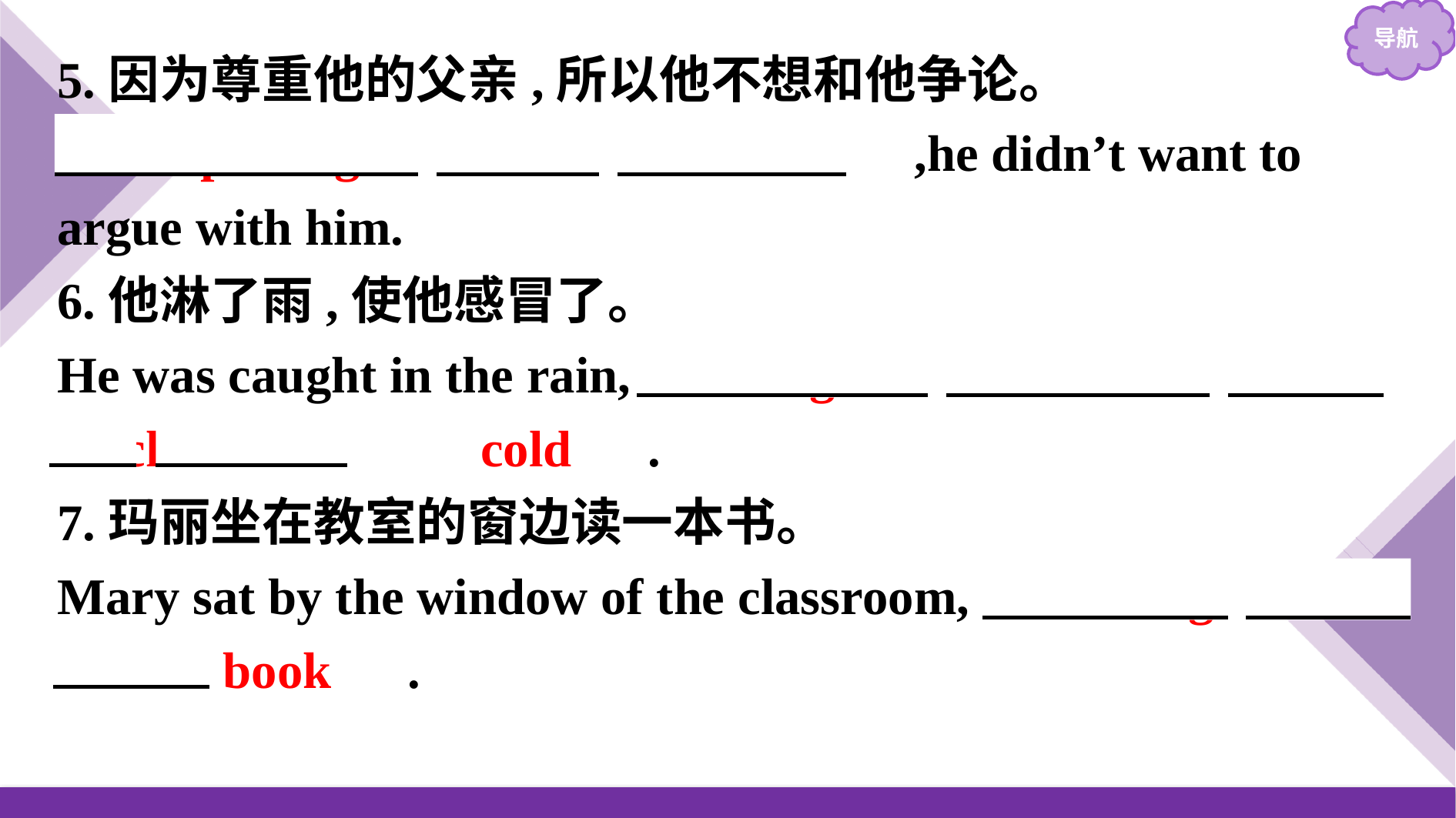

5.因为尊重他的父亲,所以他不想和他争论。
　Respecting　 　his　 　father　,he didn’t want to argue with him.
6.他淋了雨,使他感冒了。
He was caught in the rain,   making　 　himself　 　catch　 　a　 　cold　.
7.玛丽坐在教室的窗边读一本书。
Mary sat by the window of the classroom,　reading　 　a　 　book　.